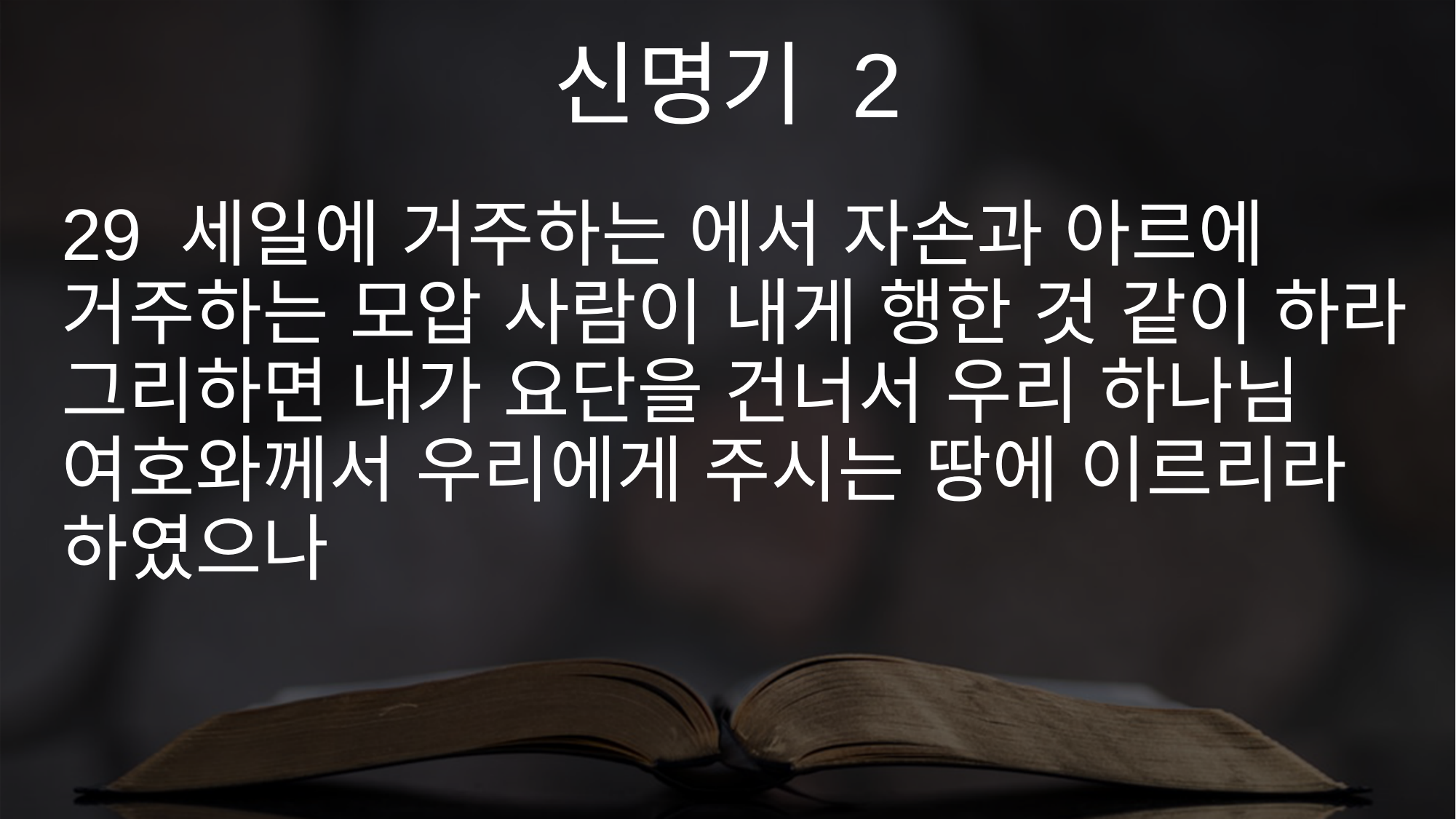

신명기 2
29 세일에 거주하는 에서 자손과 아르에 거주하는 모압 사람이 내게 행한 것 같이 하라 그리하면 내가 요단을 건너서 우리 하나님 여호와께서 우리에게 주시는 땅에 이르리라 하였으나